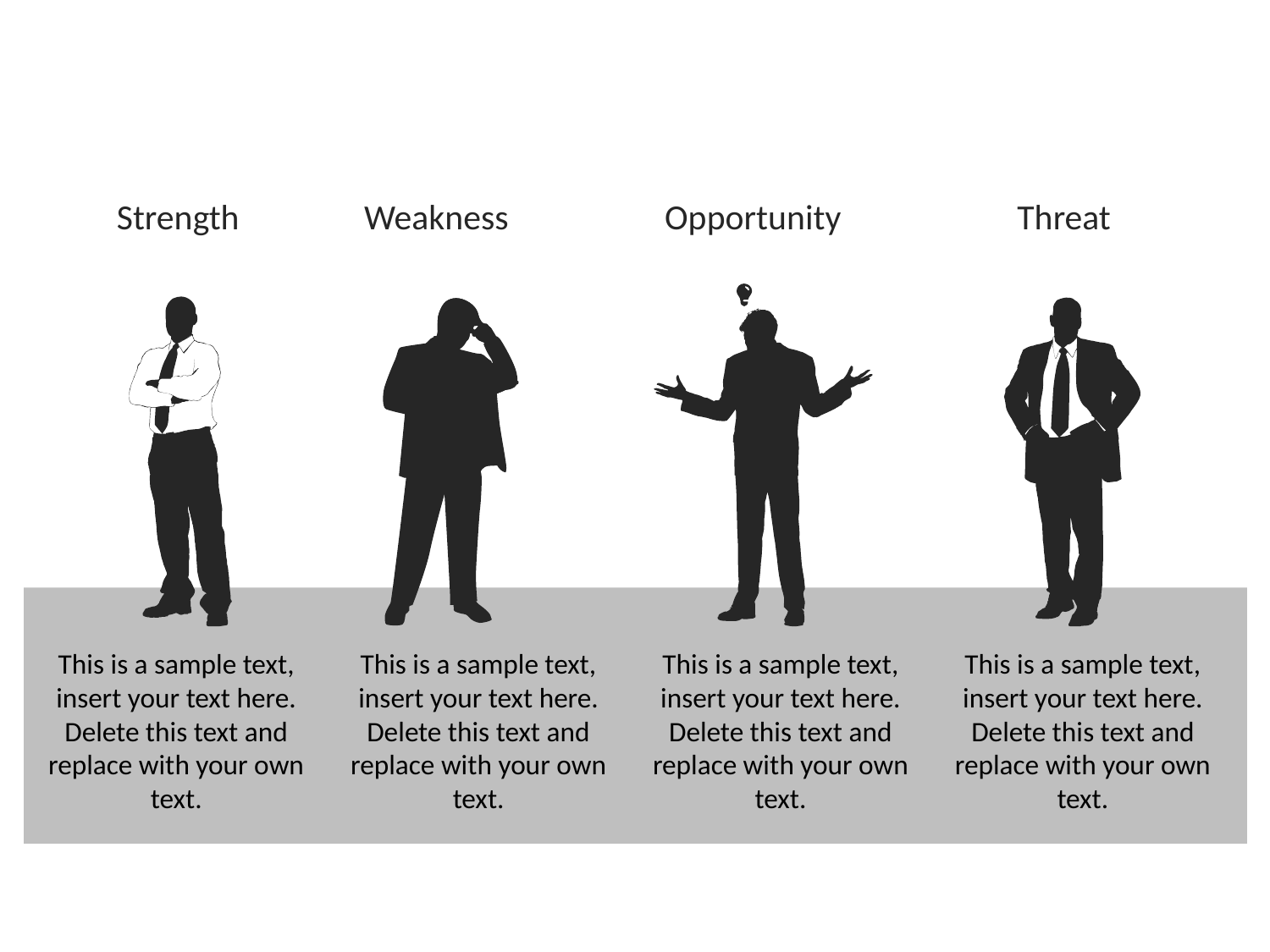

Strength
Weakness
Opportunity
Threat

非凡图库：www.ffpic.com

This is a sample text, insert your text here. Delete this text and replace with your own text.
This is a sample text, insert your text here. Delete this text and replace with your own text.
This is a sample text, insert your text here. Delete this text and replace with your own text.
This is a sample text, insert your text here. Delete this text and replace with your own text.